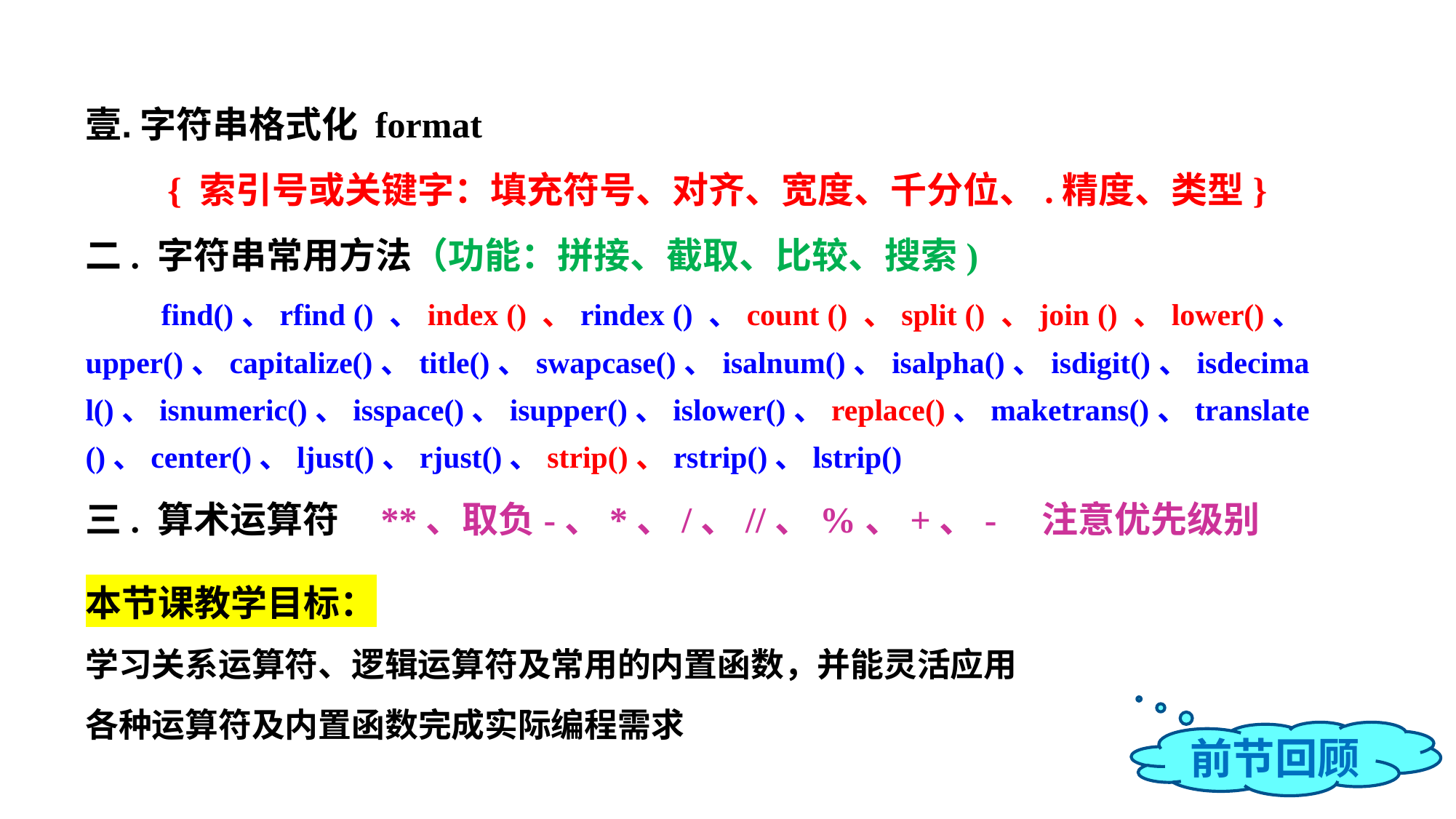

字符串格式化 format
         { 索引号或关键字：填充符号、对齐、宽度、千分位、.精度、类型}
二. 字符串常用方法（功能：拼接、截取、比较、搜索)
        find()、rfind () 、index () 、rindex () 、count () 、split () 、join () 、lower()、upper()、capitalize()、title()、swapcase()、isalnum()、isalpha()、isdigit()、isdecimal()、isnumeric()、isspace()、isupper()、islower()、replace()、maketrans()、translate()、center()、ljust()、rjust()、strip()、rstrip()、lstrip()
三. 算术运算符    **、取负-、*、/、//、%、+、-    注意优先级别
本节课教学目标：
学习关系运算符、逻辑运算符及常用的内置函数，并能灵活应用各种运算符及内置函数完成实际编程需求
前节回顾